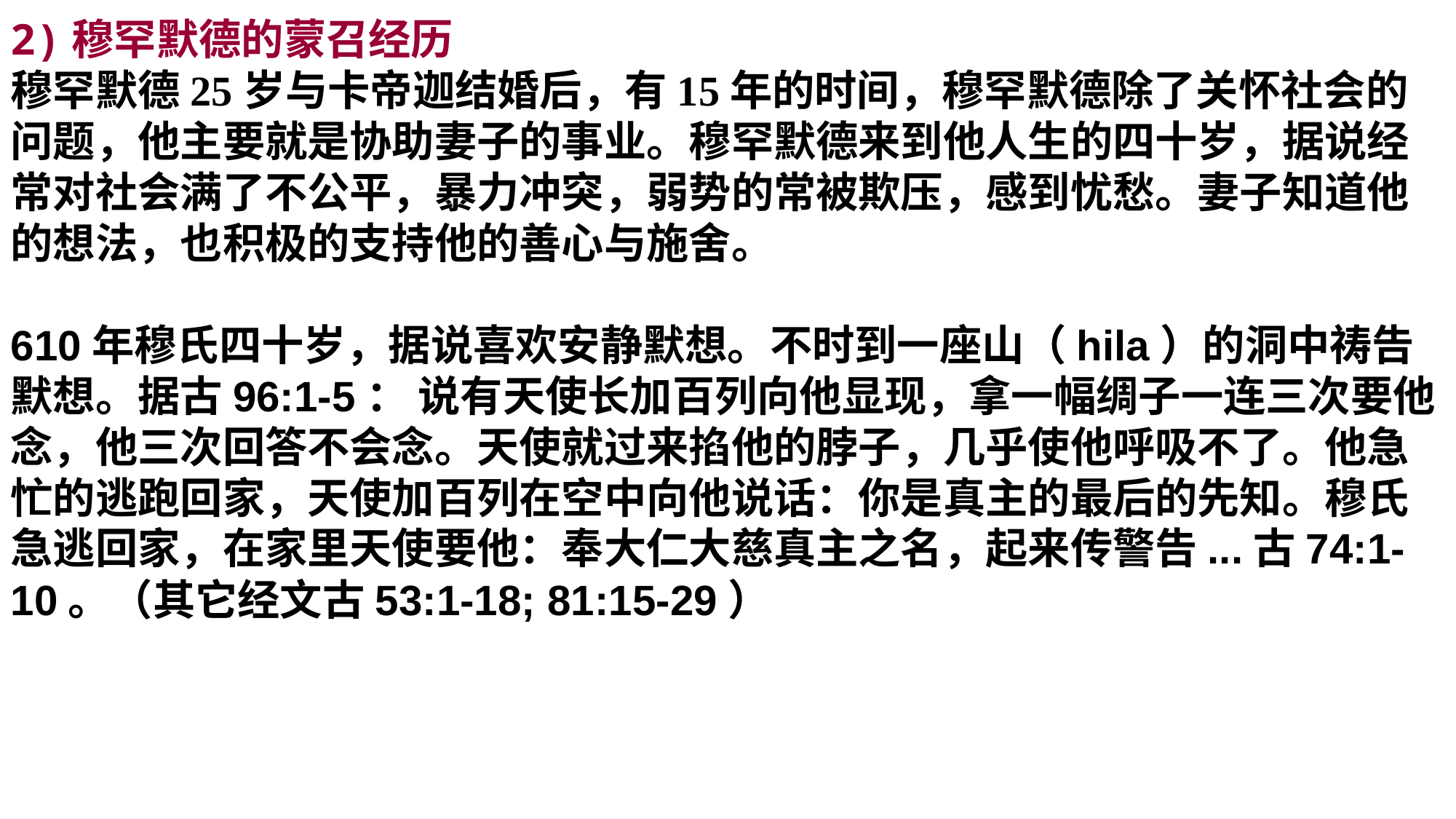

2)穆罕默德的蒙召经历
穆罕默德25岁与卡帝迦结婚后，有15年的时间，穆罕默德除了关怀社会的问题，他主要就是协助妻子的事业。穆罕默德来到他人生的四十岁，据说经常对社会满了不公平，暴力冲突，弱势的常被欺压，感到忧愁。妻子知道他的想法，也积极的支持他的善心与施舍。

610年穆氏四十岁，据说喜欢安静默想。不时到一座山（hila）的洞中祷告默想。据古96:1-5： 说有天使长加百列向他显现，拿一幅绸子一连三次要他念，他三次回答不会念。天使就过来掐他的脖子，几乎使他呼吸不了。他急忙的逃跑回家，天使加百列在空中向他说话：你是真主的最后的先知。穆氏急逃回家，在家里天使要他：奉大仁大慈真主之名，起来传警告...古74:1-10。（其它经文古53:1-18; 81:15-29）